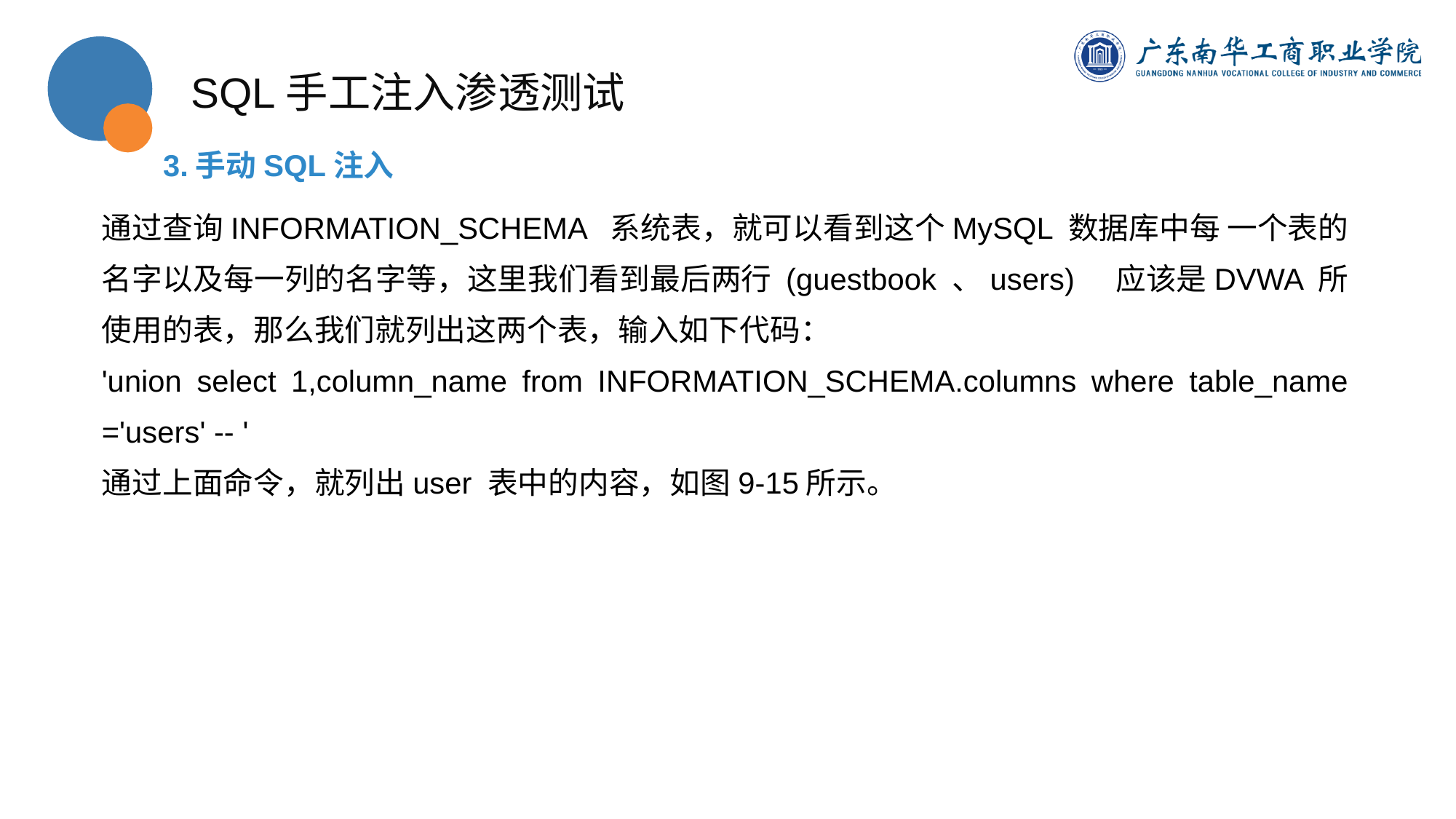

SQL手工注入渗透测试

3.手动SQL注入
通过查询INFORMATION_SCHEMA  系统表，就可以看到这个MySQL 数据库中每 一个表的名字以及每一列的名字等，这里我们看到最后两行 (guestbook 、users)    应该是DVWA 所使用的表，那么我们就列出这两个表，输入如下代码：
'union select 1,column_name from INFORMATION_SCHEMA.columns where table_name ='users' -- '
通过上面命令，就列出user 表中的内容，如图9-15所示。